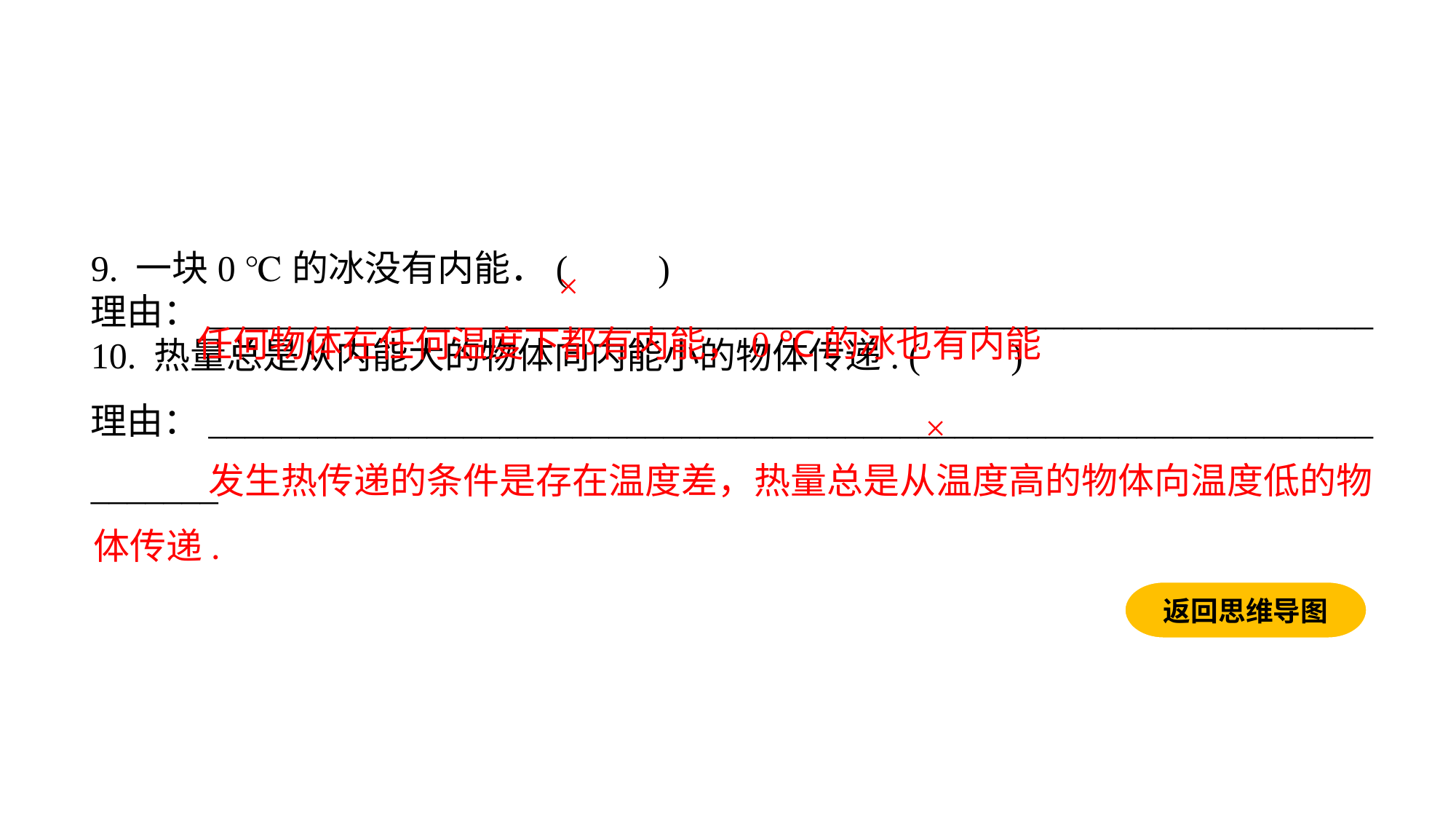

9. 一块0 ℃的冰没有内能．(　　)理由：________________________________________________________________10. 热量总是从内能大的物体向内能小的物体传递. (　　)理由：________________________________________________________________
_______
×
任何物体在任何温度下都有内能，0 ℃的冰也有内能
×
             发生热传递的条件是存在温度差，热量总是从温度高的物体向温度低的物
体传递.
返回思维导图